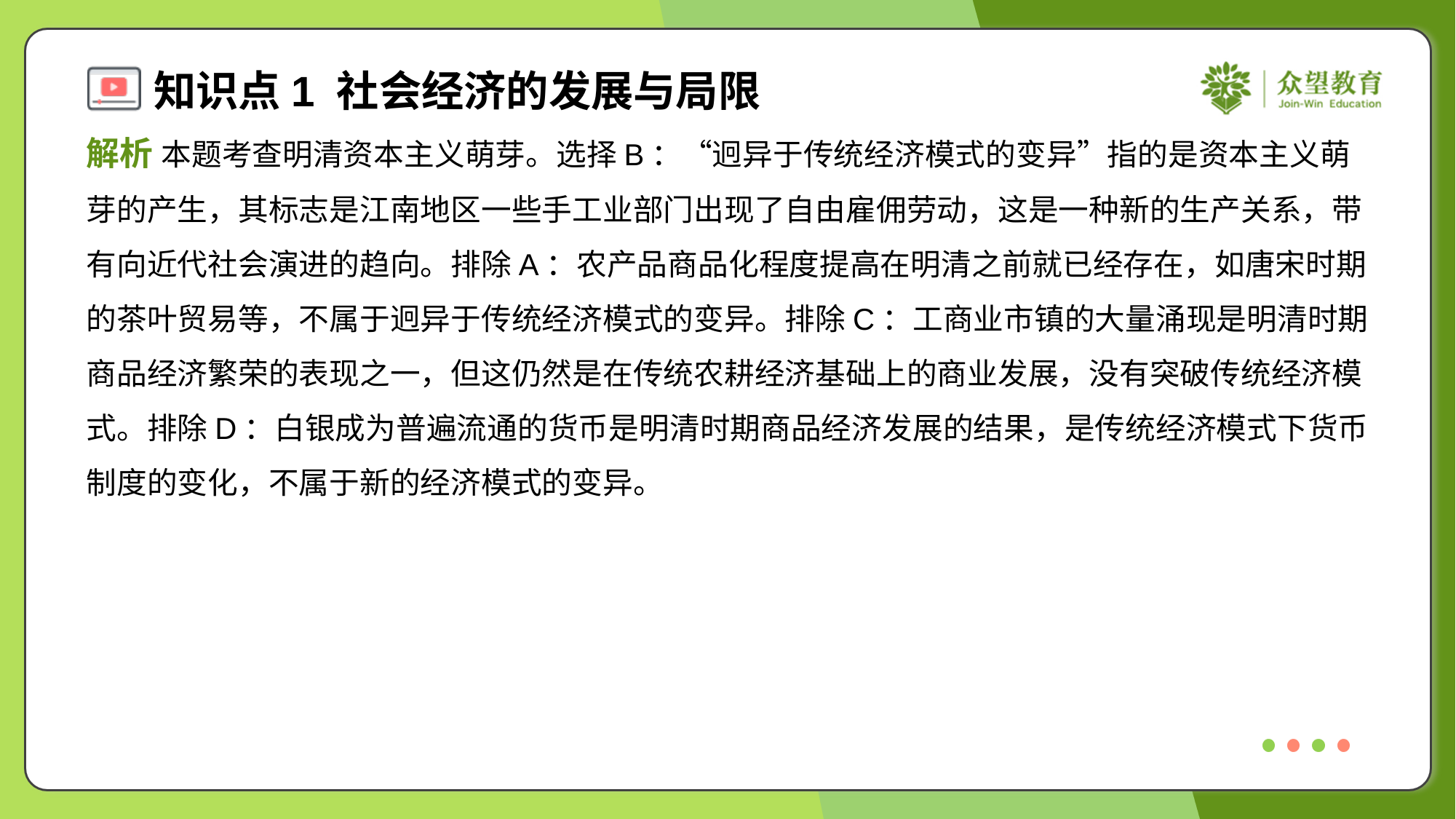

解析 本题考查明清资本主义萌芽。选择B：“迥异于传统经济模式的变异”指的是资本主义萌
芽的产生，其标志是江南地区一些手工业部门出现了自由雇佣劳动，这是一种新的生产关系，带
有向近代社会演进的趋向。排除A：农产品商品化程度提高在明清之前就已经存在，如唐宋时期
的茶叶贸易等，不属于迥异于传统经济模式的变异。排除C：工商业市镇的大量涌现是明清时期
商品经济繁荣的表现之一，但这仍然是在传统农耕经济基础上的商业发展，没有突破传统经济模
式。排除D：白银成为普遍流通的货币是明清时期商品经济发展的结果，是传统经济模式下货币
制度的变化，不属于新的经济模式的变异。